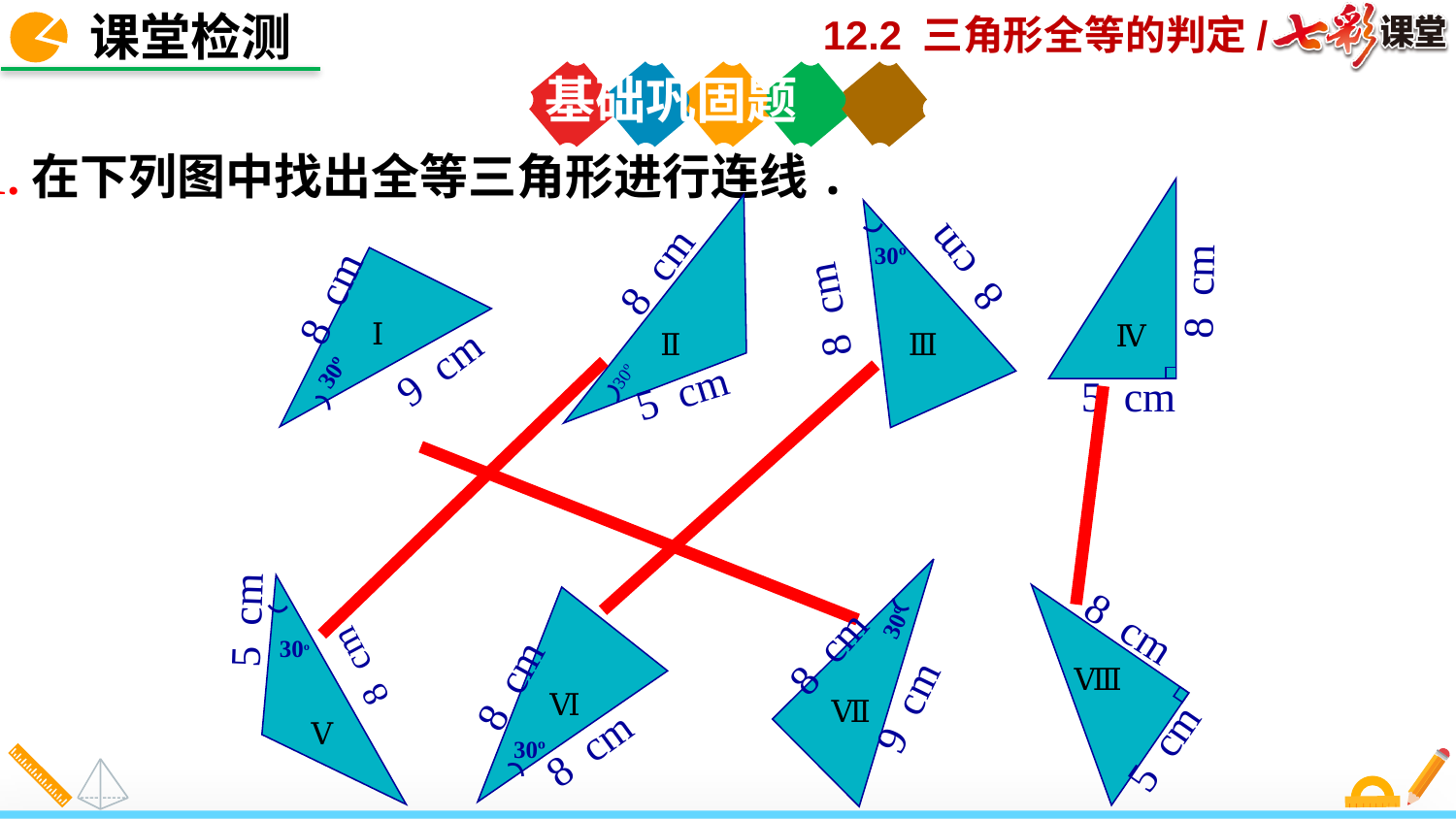

课堂检测

基础巩固题

1.在下列图中找出全等三角形进行连线.

8  cm
Ⅳ
Ⅳ
5  cm

ر
30º
8  cm
8  cm
Ⅲ
Ⅲ
8  cm
Ⅱ
30º
5  cm
ر

8  cm
Ⅰ
9  cm
30º
ر

ر
5  cm
30º
8  cm

Ⅴ

ر
30º
8  cm
9  cm
Ⅶ
8  cm

Ⅷ
5  cm

8  cm
Ⅵ
8  cm
30º
ر